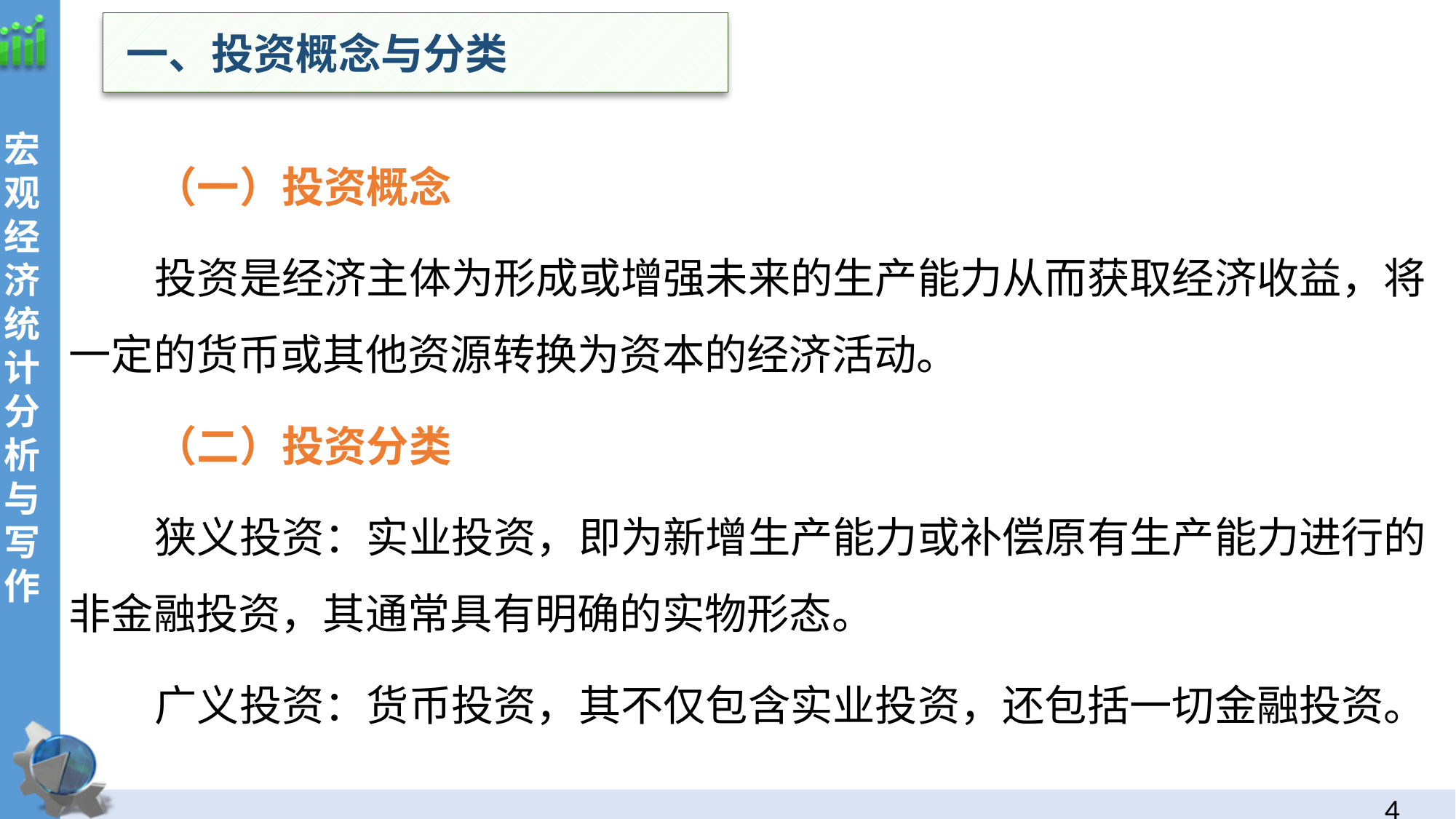

一、投资概念与分类
（一）投资概念
投资是经济主体为形成或增强未来的生产能力从而获取经济收益，将一定的货币或其他资源转换为资本的经济活动。
（二）投资分类
狭义投资：实业投资，即为新增生产能力或补偿原有生产能力进行的非金融投资，其通常具有明确的实物形态。
广义投资：货币投资，其不仅包含实业投资，还包括一切金融投资。

4